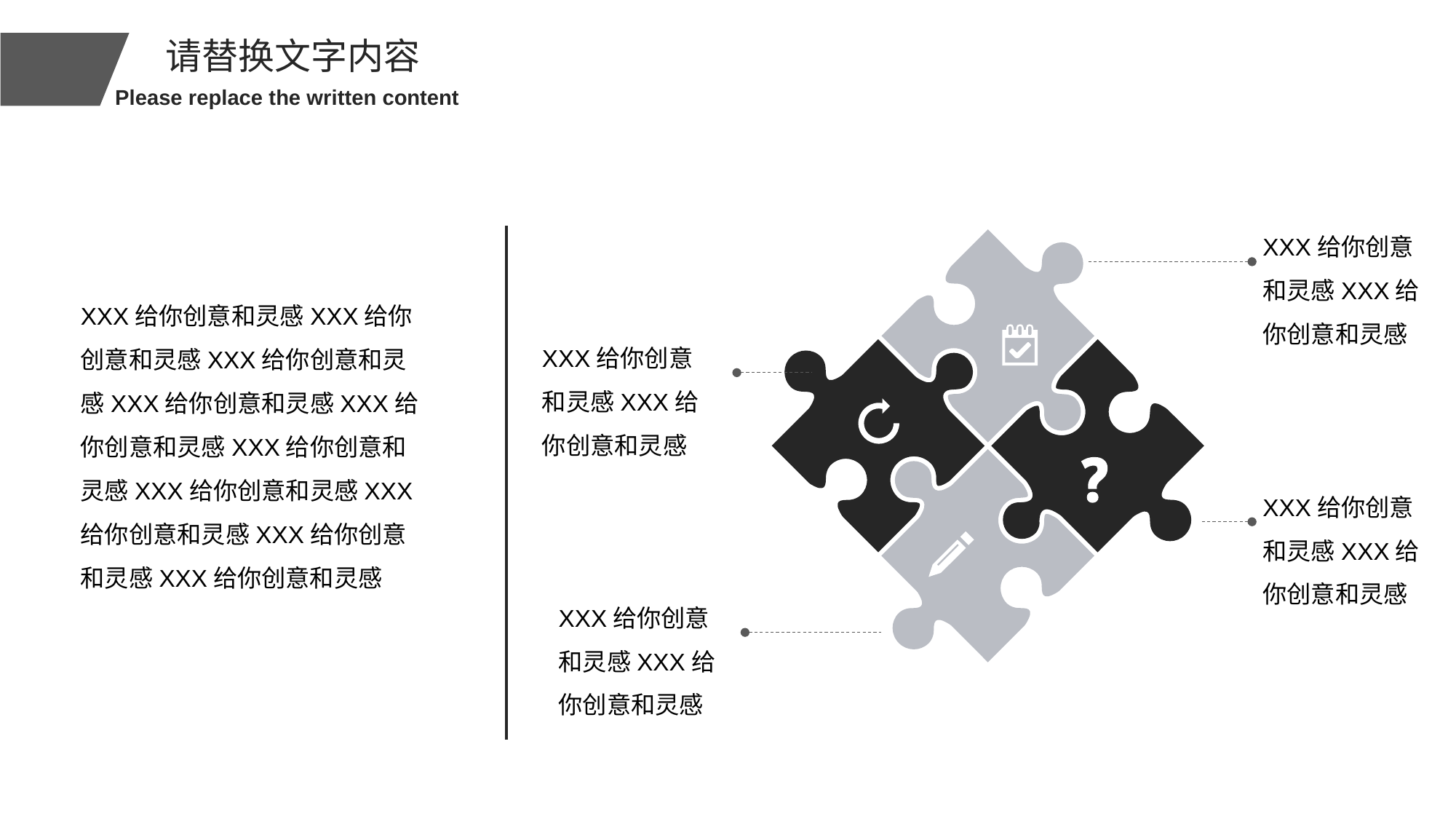

请替换文字内容

Please replace the written content
XXX给你创意和灵感XXX给你创意和灵感

XXX给你创意和灵感XXX给你创意和灵感XXX给你创意和灵感XXX给你创意和灵感XXX给你创意和灵感XXX给你创意和灵感XXX给你创意和灵感XXX给你创意和灵感XXX给你创意和灵感XXX给你创意和灵感

XXX给你创意和灵感XXX给你创意和灵感

XXX给你创意和灵感XXX给你创意和灵感

XXX给你创意和灵感XXX给你创意和灵感